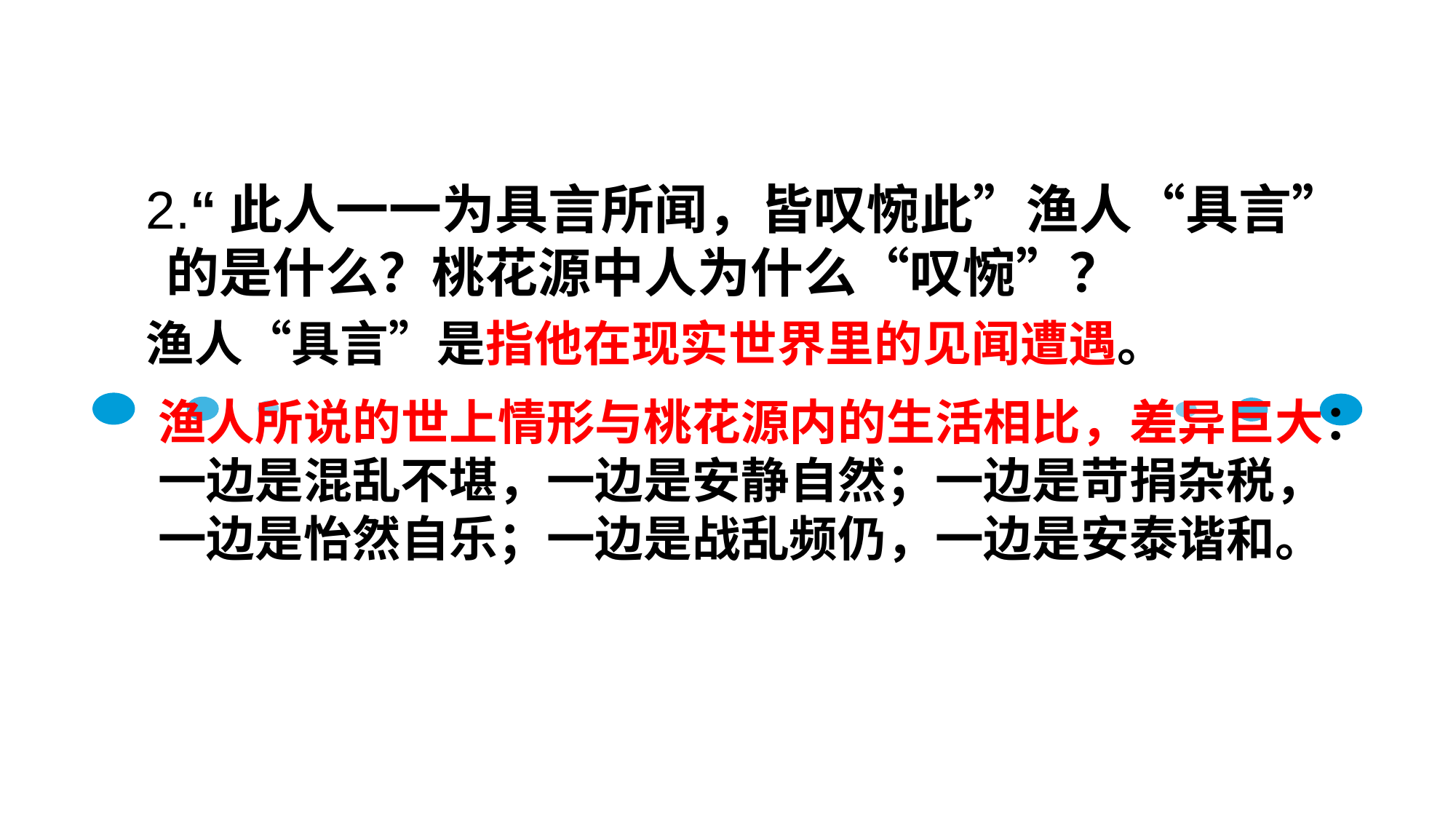

2.“此人一一为具言所闻，皆叹惋此”渔人“具言”的是什么？桃花源中人为什么“叹惋”？
渔人“具言”是指他在现实世界里的见闻遭遇。
渔人所说的世上情形与桃花源内的生活相比，差异巨大：一边是混乱不堪，一边是安静自然；一边是苛捐杂税，一边是怡然自乐；一边是战乱频仍，一边是安泰谐和。